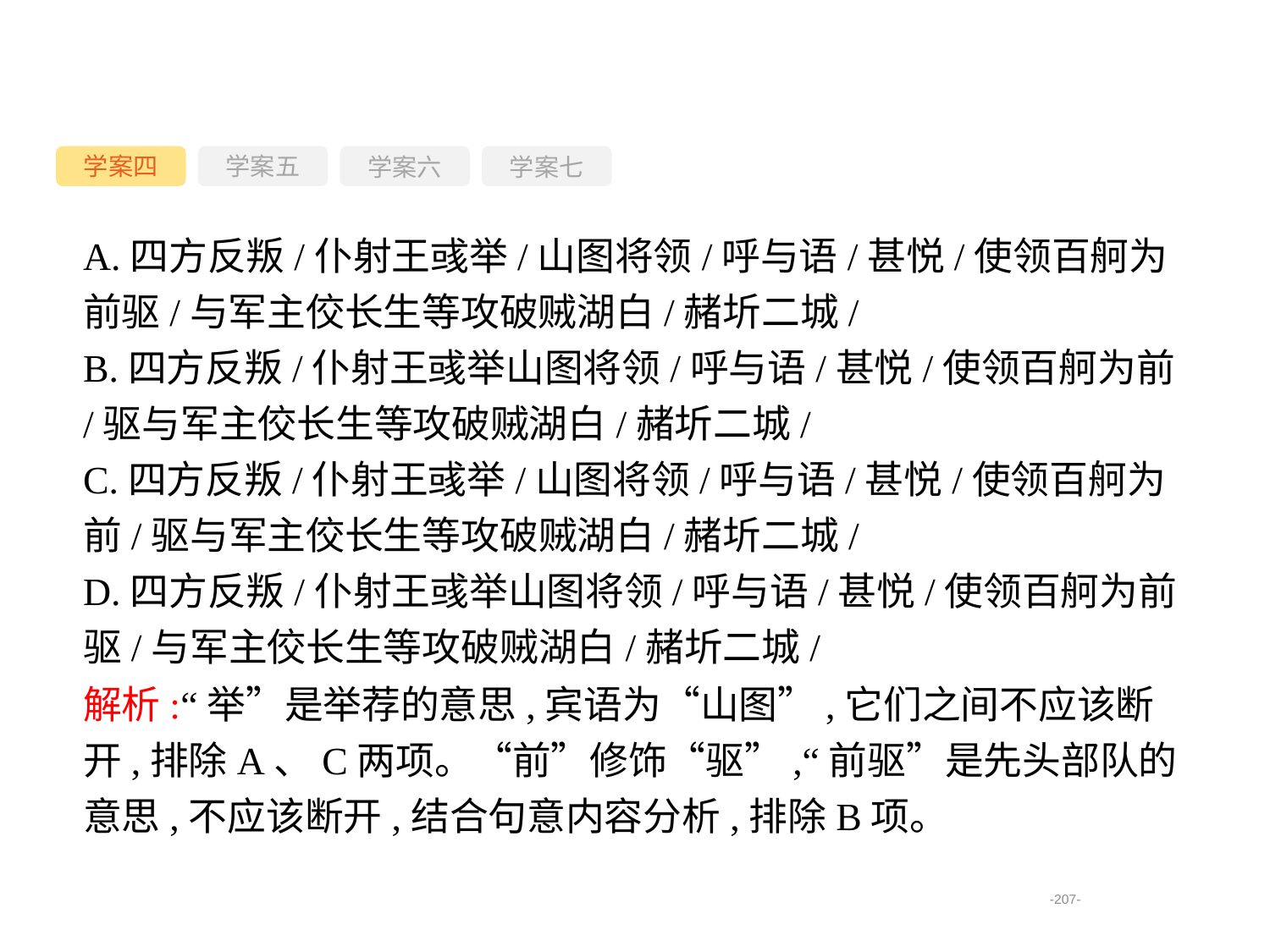

学案四
学案六
学案七
学案五
A.四方反叛/仆射王彧举/山图将领/呼与语/甚悦/使领百舸为前驱/与军主佼长生等攻破贼湖白/赭圻二城/
B.四方反叛/仆射王彧举山图将领/呼与语/甚悦/使领百舸为前/驱与军主佼长生等攻破贼湖白/赭圻二城/
C.四方反叛/仆射王彧举/山图将领/呼与语/甚悦/使领百舸为前/驱与军主佼长生等攻破贼湖白/赭圻二城/
D.四方反叛/仆射王彧举山图将领/呼与语/甚悦/使领百舸为前驱/与军主佼长生等攻破贼湖白/赭圻二城/
解析:“举”是举荐的意思,宾语为“山图”,它们之间不应该断开,排除A、C两项。“前”修饰“驱”,“前驱”是先头部队的意思,不应该断开,结合句意内容分析,排除B项。
-207-